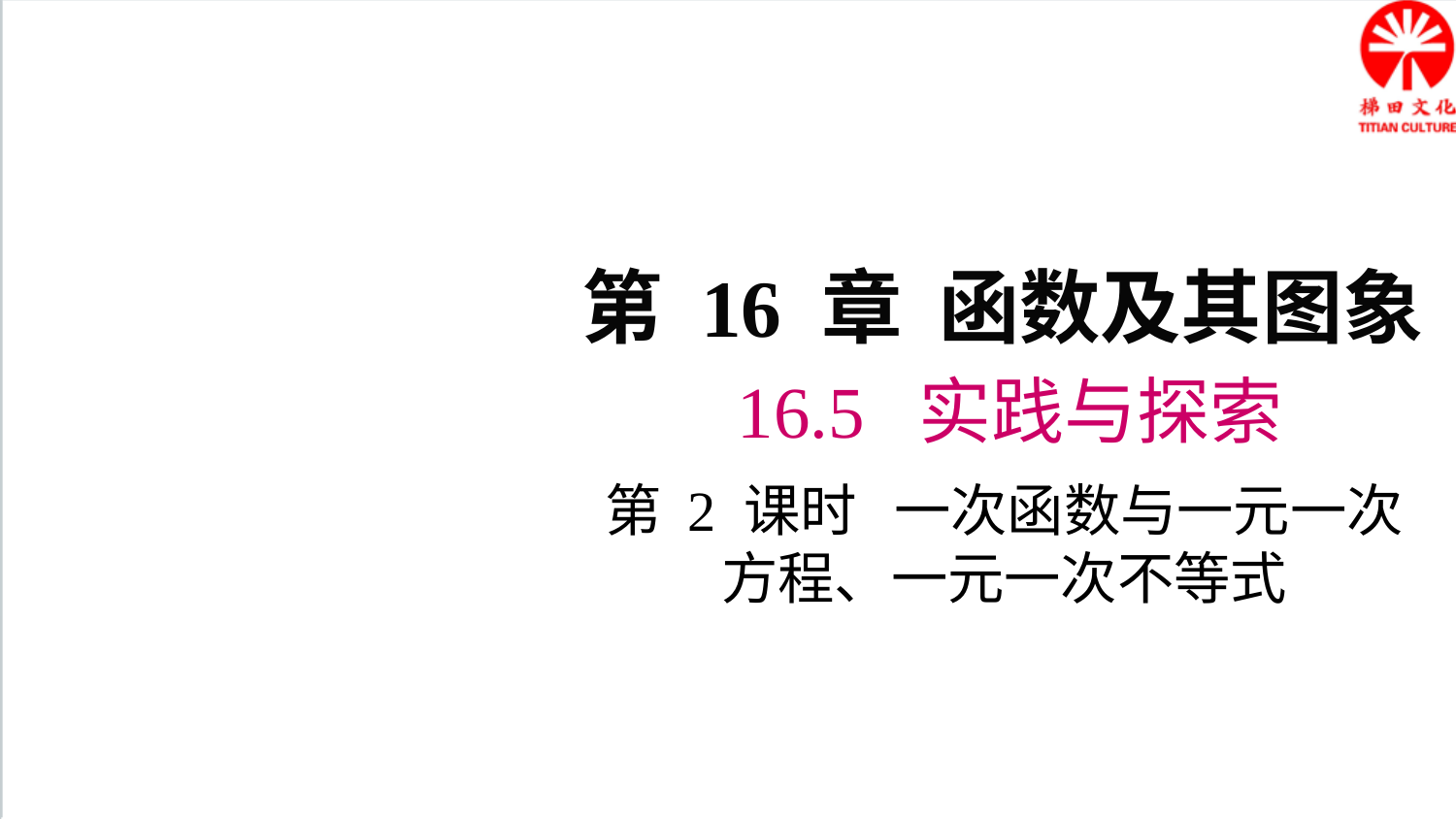

第 16 章  函数及其图象
16.5  实践与探索
第 2 课时   一次函数与一元一次方程、一元一次不等式